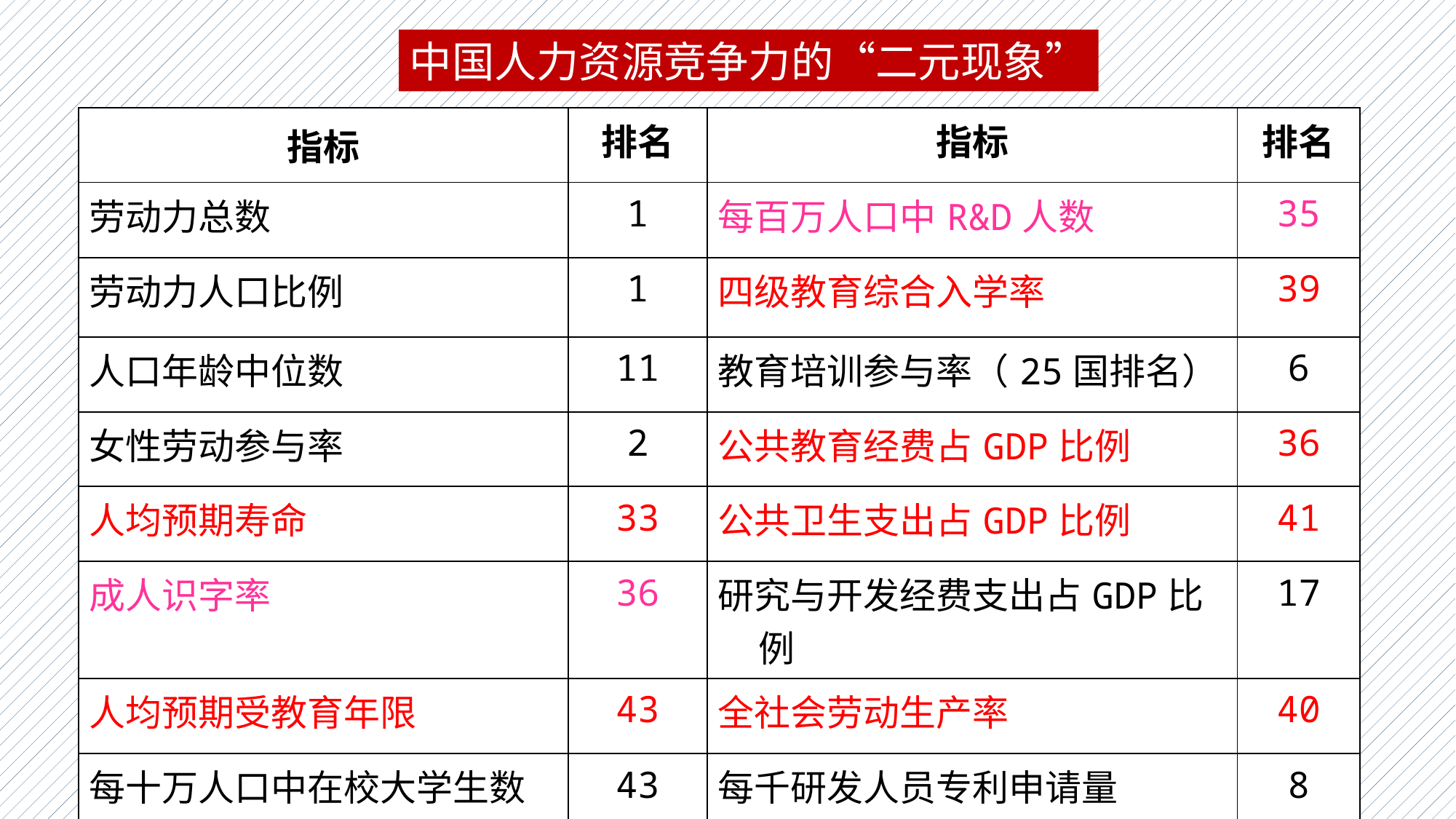

中国人力资源竞争力的“二元现象”
| 指标 | 排名 | 指标 | 排名 |
| --- | --- | --- | --- |
| 劳动力总数 | 1 | 每百万人口中R&D人数 | 35 |
| 劳动力人口比例 | 1 | 四级教育综合入学率 | 39 |
| 人口年龄中位数 | 11 | 教育培训参与率（25国排名） | 6 |
| 女性劳动参与率 | 2 | 公共教育经费占GDP比例 | 36 |
| 人均预期寿命 | 33 | 公共卫生支出占GDP比例 | 41 |
| 成人识字率 | 36 | 研究与开发经费支出占GDP比例 | 17 |
| 人均预期受教育年限 | 43 | 全社会劳动生产率 | 40 |
| 每十万人口中在校大学生数 | 43 | 每千研发人员专利申请量 | 8 |